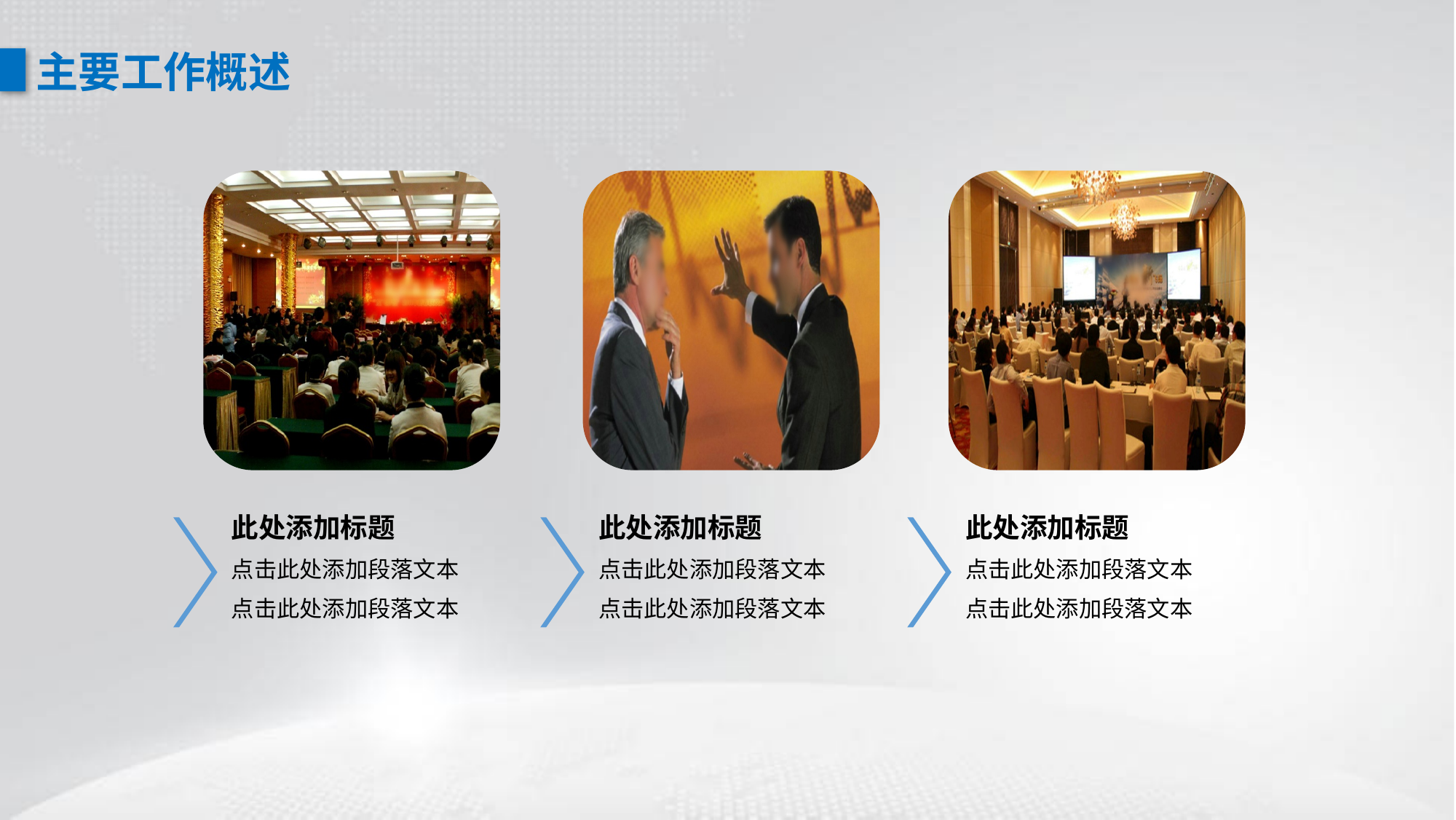

主要工作概述

此处添加标题
点击此处添加段落文本
点击此处添加段落文本
此处添加标题
点击此处添加段落文本
点击此处添加段落文本
此处添加标题
点击此处添加段落文本
点击此处添加段落文本